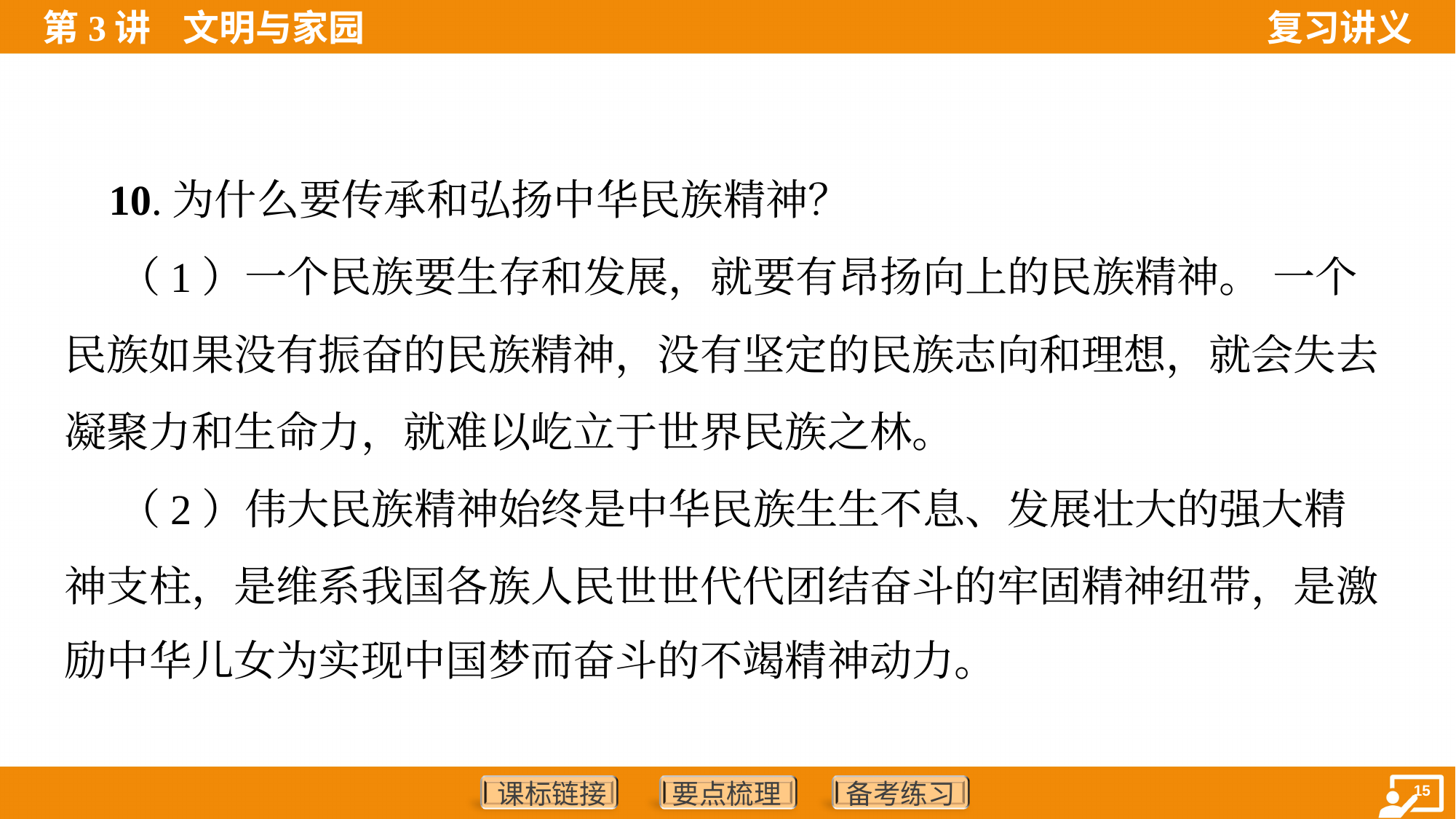

10.为什么要传承和弘扬中华民族精神？
    （1）一个民族要生存和发展，就要有昂扬向上的民族精神。 一个
民族如果没有振奋的民族精神，没有坚定的民族志向和理想，就会失去
凝聚力和生命力，就难以屹立于世界民族之林。
    （2）伟大民族精神始终是中华民族生生不息、发展壮大的强大精
神支柱，是维系我国各族人民世世代代团结奋斗的牢固精神纽带，是激
励中华儿女为实现中国梦而奋斗的不竭精神动力。